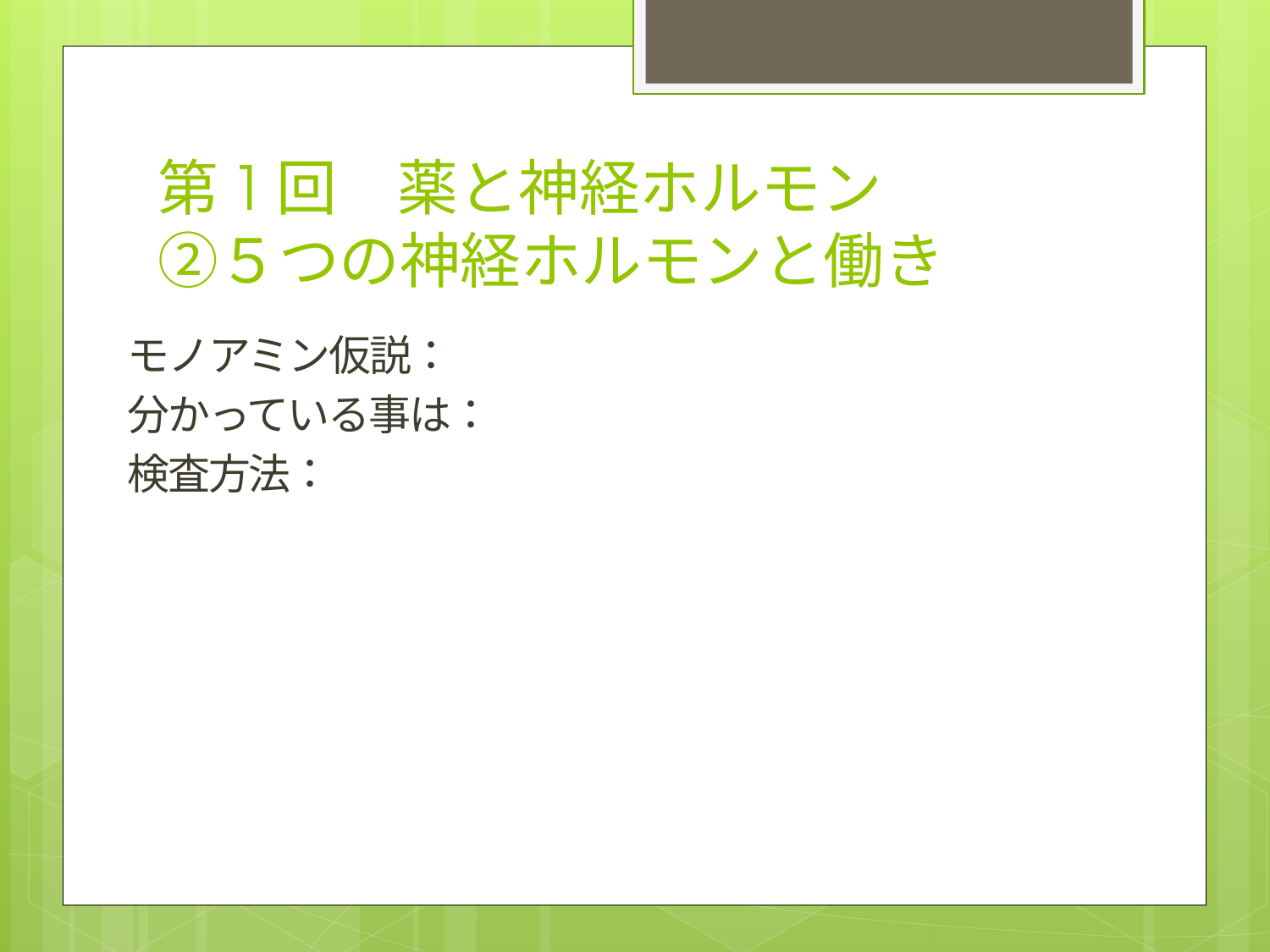

# 第1回　薬と神経ホルモン ②５つの神経ホルモンと働き
モノアミン仮説：
分かっている事は：
検査方法：